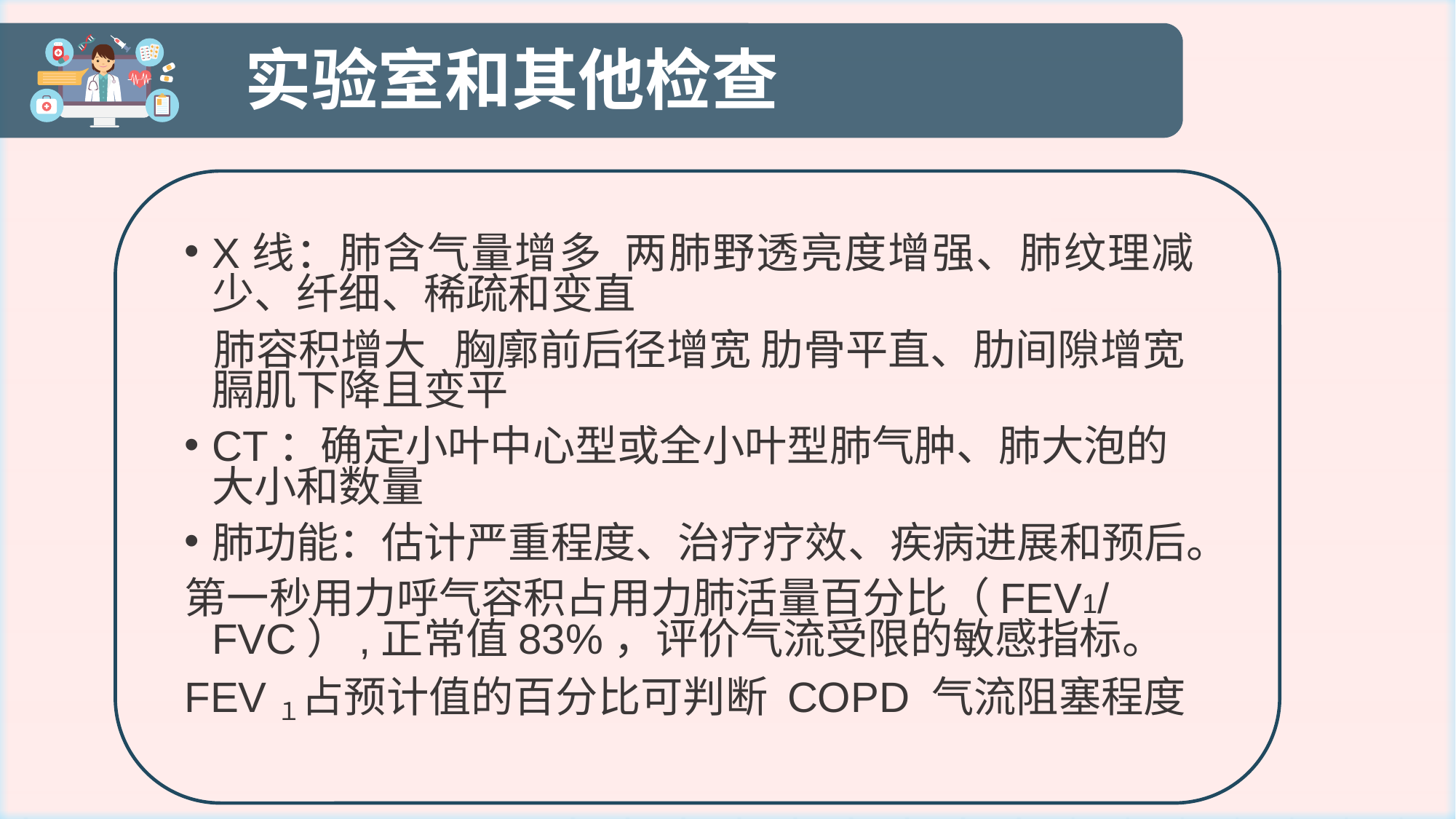

实验室和其他检查

X线：肺含气量增多  两肺野透亮度增强、肺纹理减少、纤细、稀疏和变直
  肺容积增大   胸廓前后径增宽 肋骨平直、肋间隙增宽  膈肌下降且变平
CT：确定小叶中心型或全小叶型肺气肿、肺大泡的大小和数量
肺功能：估计严重程度、治疗疗效、疾病进展和预后。
第一秒用力呼气容积占用力肺活量百分比（FEV1/FVC）,正常值83%，评价气流受限的敏感指标。
FEV１占预计值的百分比可判断 COPD 气流阻塞程度